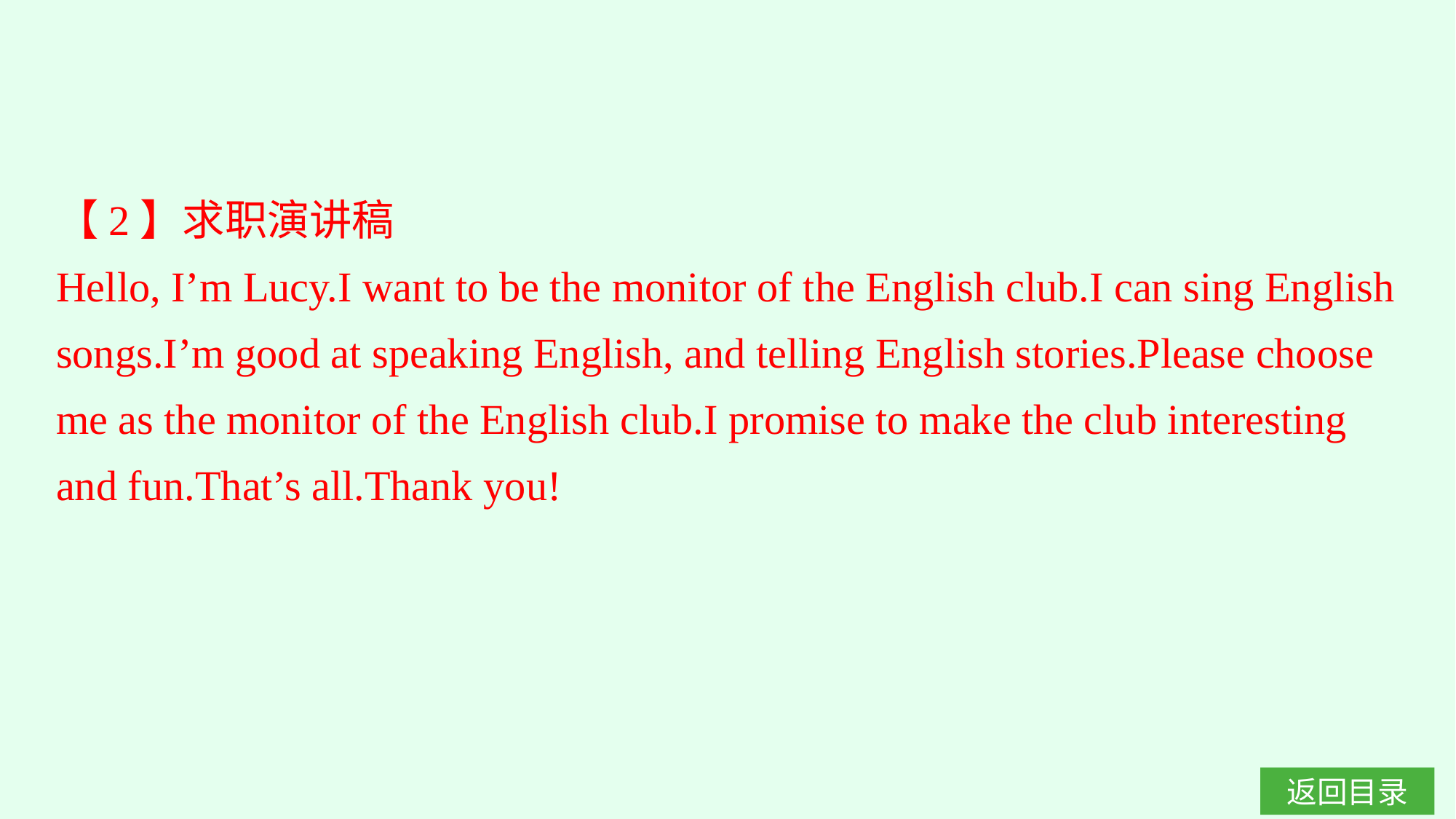

【2】求职演讲稿
Hello, I’m Lucy.I want to be the monitor of the English club.I can sing English songs.I’m good at speaking English, and telling English stories.Please choose me as the monitor of the English club.I promise to make the club interesting and fun.That’s all.Thank you!